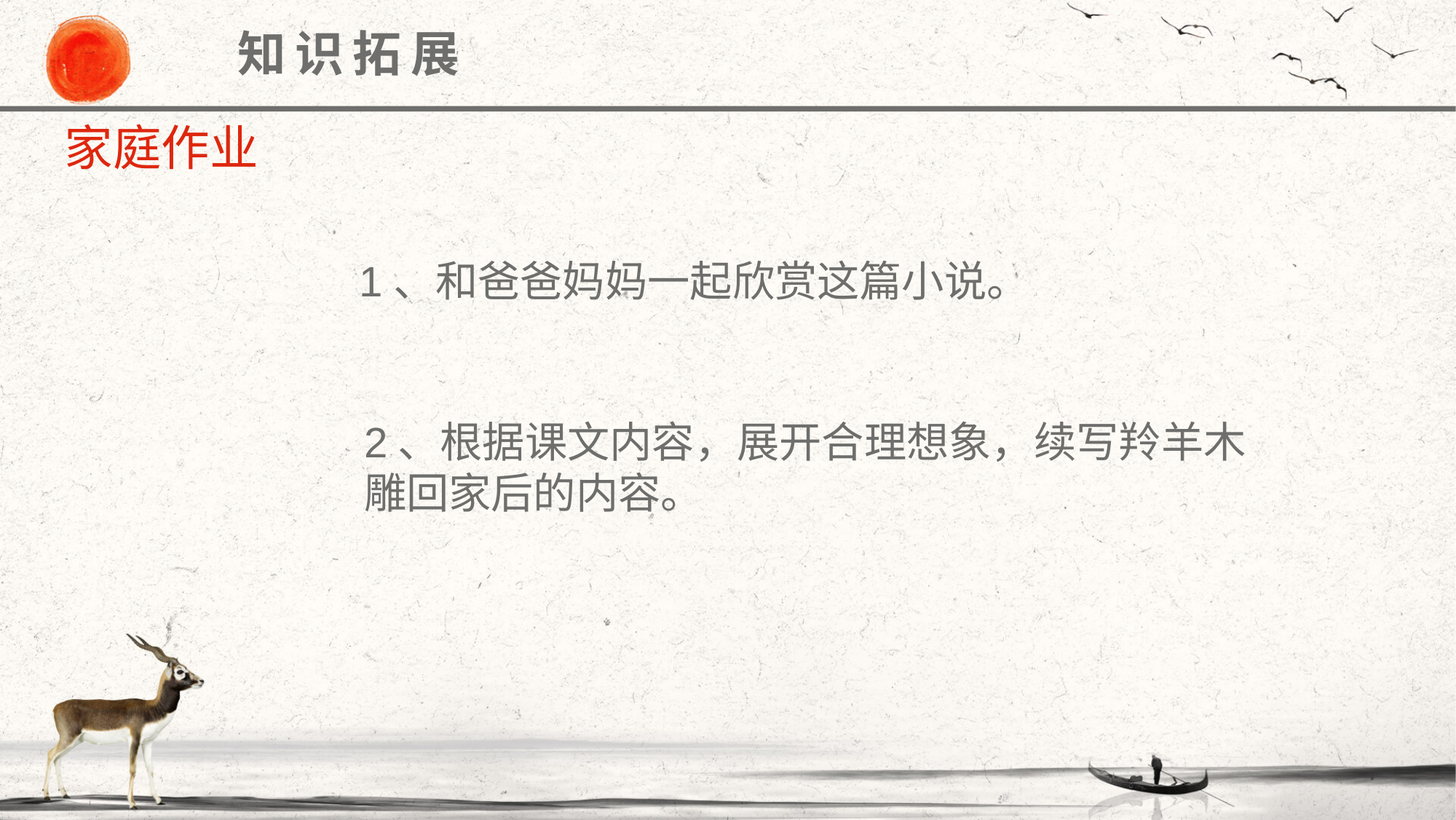

知识拓展

家庭作业
1、和爸爸妈妈一起欣赏这篇小说。
2、根据课文内容，展开合理想象，续写羚羊木雕回家后的内容。